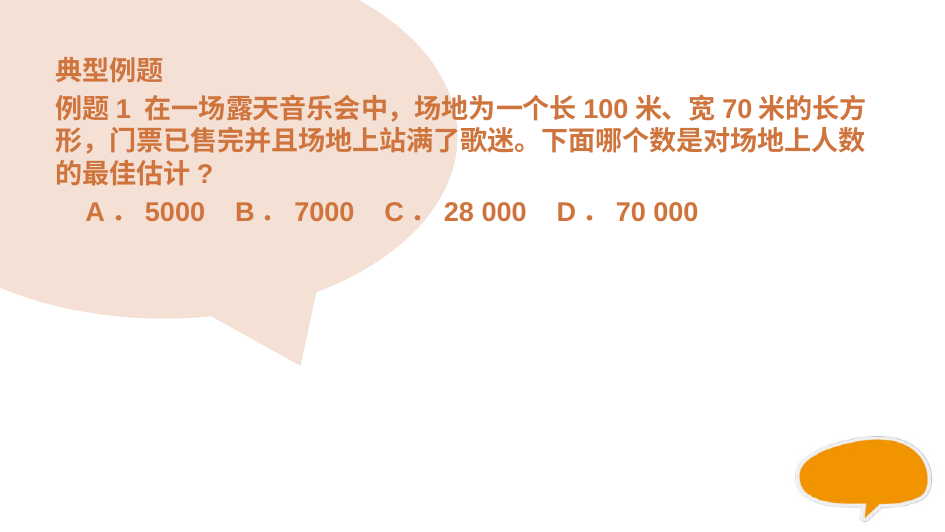

#
典型例题
例题1 在一场露天音乐会中，场地为一个长100米、宽70米的长方形，门票已售完并且场地上站满了歌迷。下面哪个数是对场地上人数的最佳估计?
    A．5000    B．7000    C．28 000    D．70 000